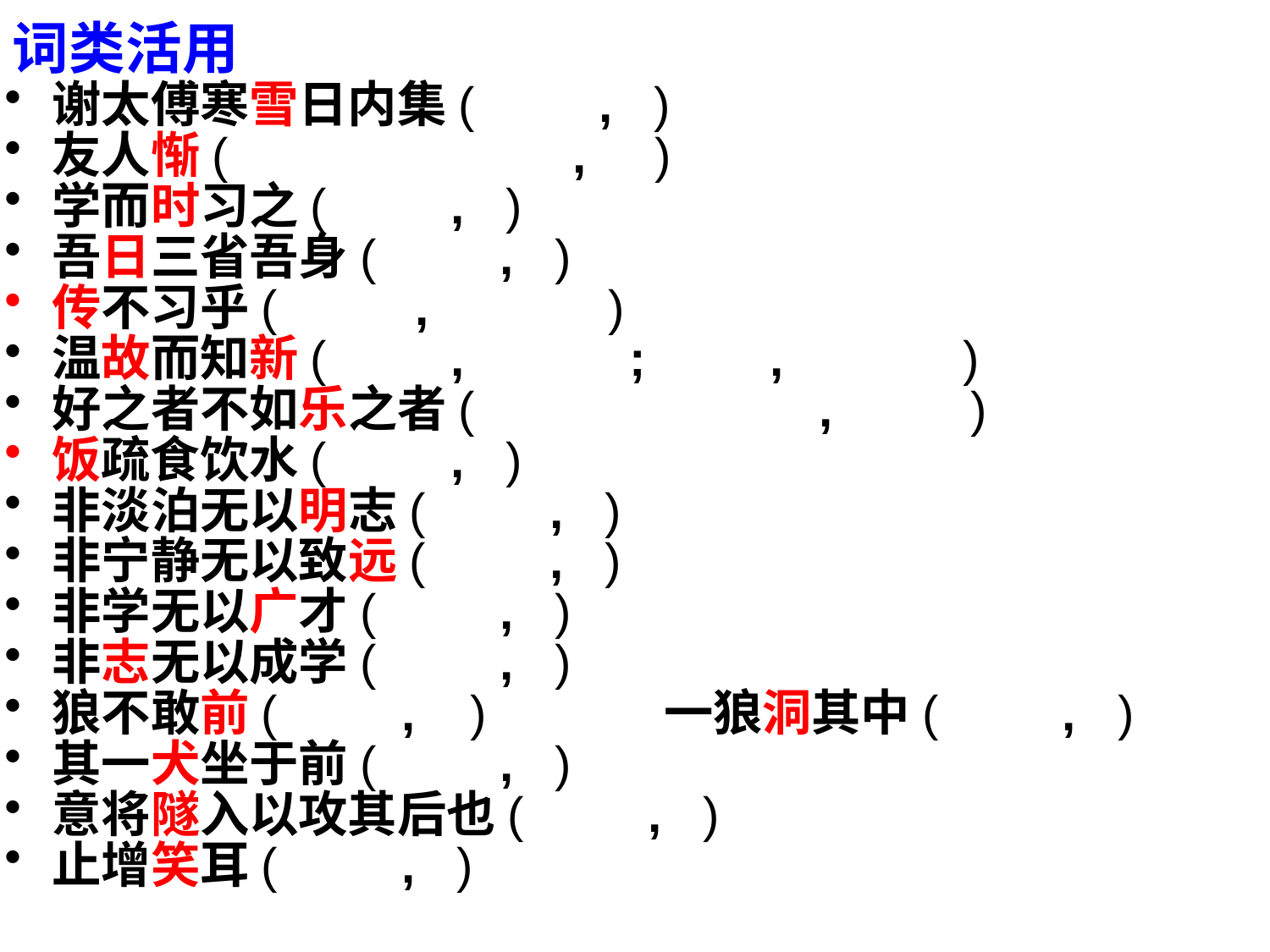

词类活用
#
谢太傅寒雪日内集(         ,   )
友人惭(                         ,     )
学而时习之(         ,   )
吾日三省吾身(         ,   )
传不习乎(          ,             )
温故而知新(         ,            ;         ,             )
好之者不如乐之者(                         ,          )
饭疏食饮水(         ,   )
非淡泊无以明志(         ,   )
非宁静无以致远(         ,   )
非学无以广才(         ,   )
非志无以成学(         ,   )
狼不敢前(         ,    )            一狼洞其中(         ,   )
其一犬坐于前(         ,   )
意将隧入以攻其后也(         ,   )
止增笑耳(         ,   )